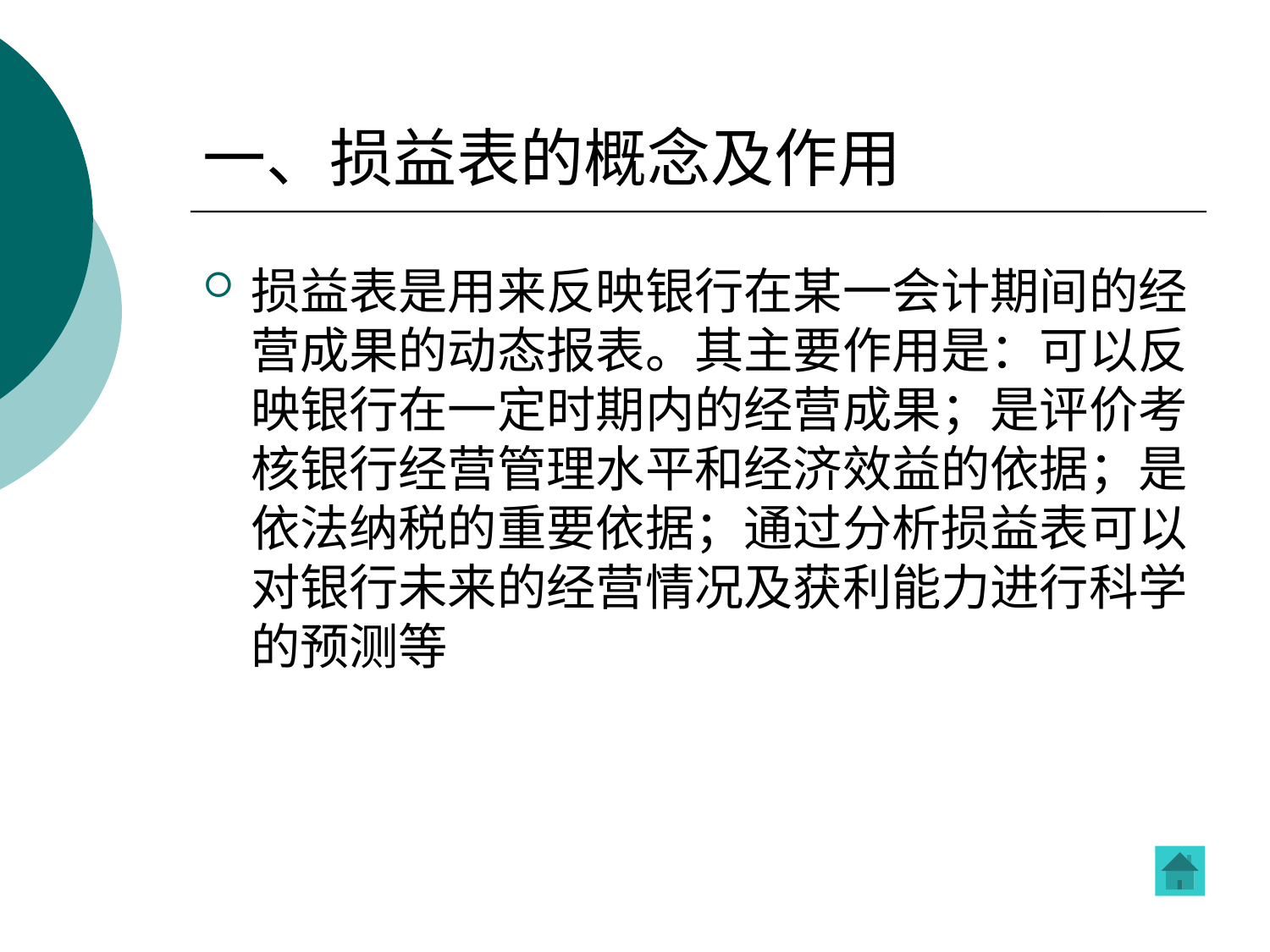

# 一、损益表的概念及作用
损益表是用来反映银行在某一会计期间的经营成果的动态报表。其主要作用是：可以反映银行在一定时期内的经营成果；是评价考核银行经营管理水平和经济效益的依据；是依法纳税的重要依据；通过分析损益表可以对银行未来的经营情况及获利能力进行科学的预测等